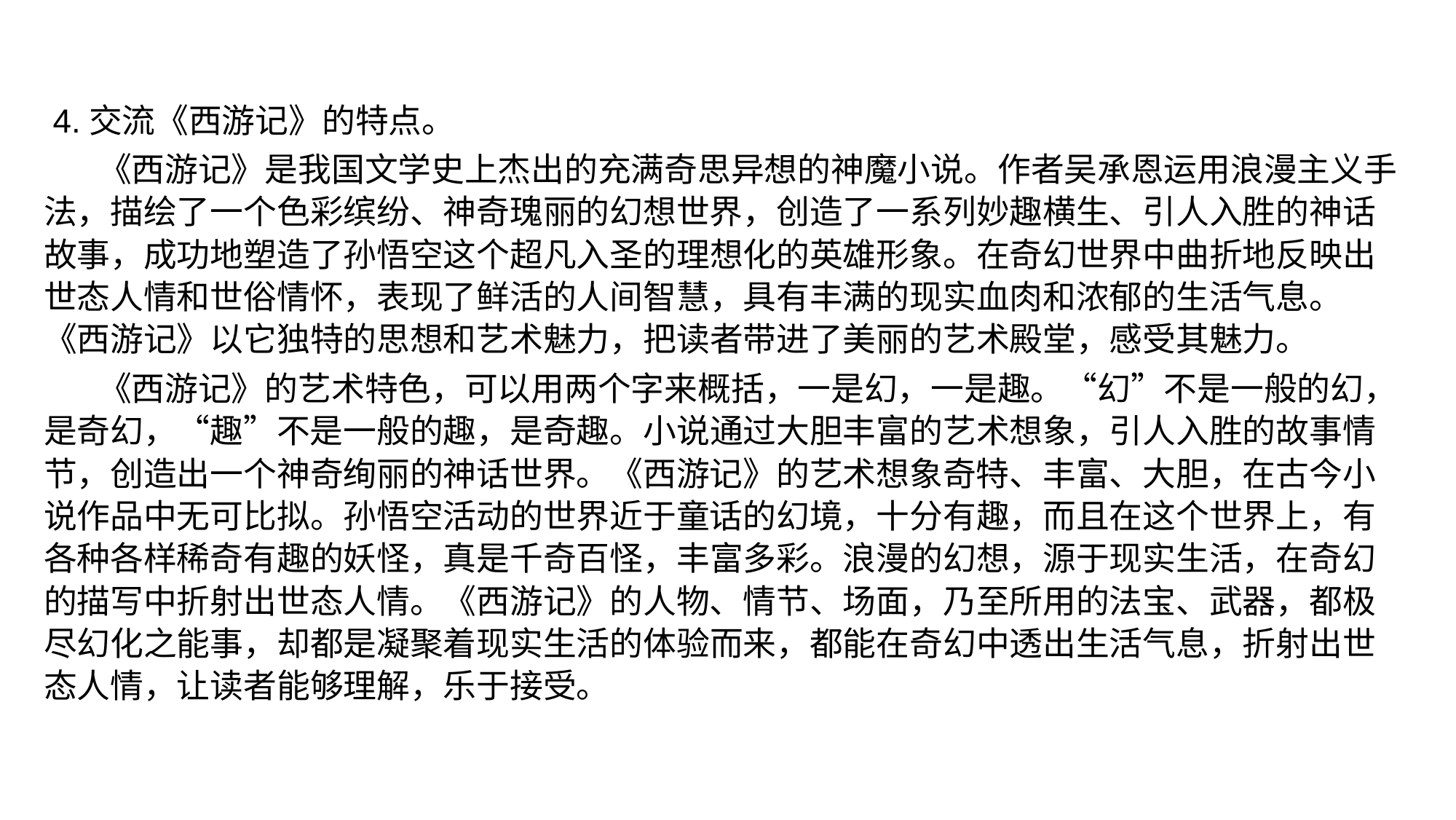

4.交流《西游记》的特点。
《西游记》是我国文学史上杰出的充满奇思异想的神魔小说。作者吴承恩运用浪漫主义手法，描绘了一个色彩缤纷、神奇瑰丽的幻想世界，创造了一系列妙趣横生、引人入胜的神话故事，成功地塑造了孙悟空这个超凡入圣的理想化的英雄形象。在奇幻世界中曲折地反映出世态人情和世俗情怀，表现了鲜活的人间智慧，具有丰满的现实血肉和浓郁的生活气息。《西游记》以它独特的思想和艺术魅力，把读者带进了美丽的艺术殿堂，感受其魅力。
《西游记》的艺术特色，可以用两个字来概括，一是幻，一是趣。“幻”不是一般的幻，是奇幻，“趣”不是一般的趣，是奇趣。小说通过大胆丰富的艺术想象，引人入胜的故事情节，创造出一个神奇绚丽的神话世界。《西游记》的艺术想象奇特、丰富、大胆，在古今小说作品中无可比拟。孙悟空活动的世界近于童话的幻境，十分有趣，而且在这个世界上，有各种各样稀奇有趣的妖怪，真是千奇百怪，丰富多彩。浪漫的幻想，源于现实生活，在奇幻的描写中折射出世态人情。《西游记》的人物、情节、场面，乃至所用的法宝、武器，都极尽幻化之能事，却都是凝聚着现实生活的体验而来，都能在奇幻中透出生活气息，折射出世态人情，让读者能够理解，乐于接受。